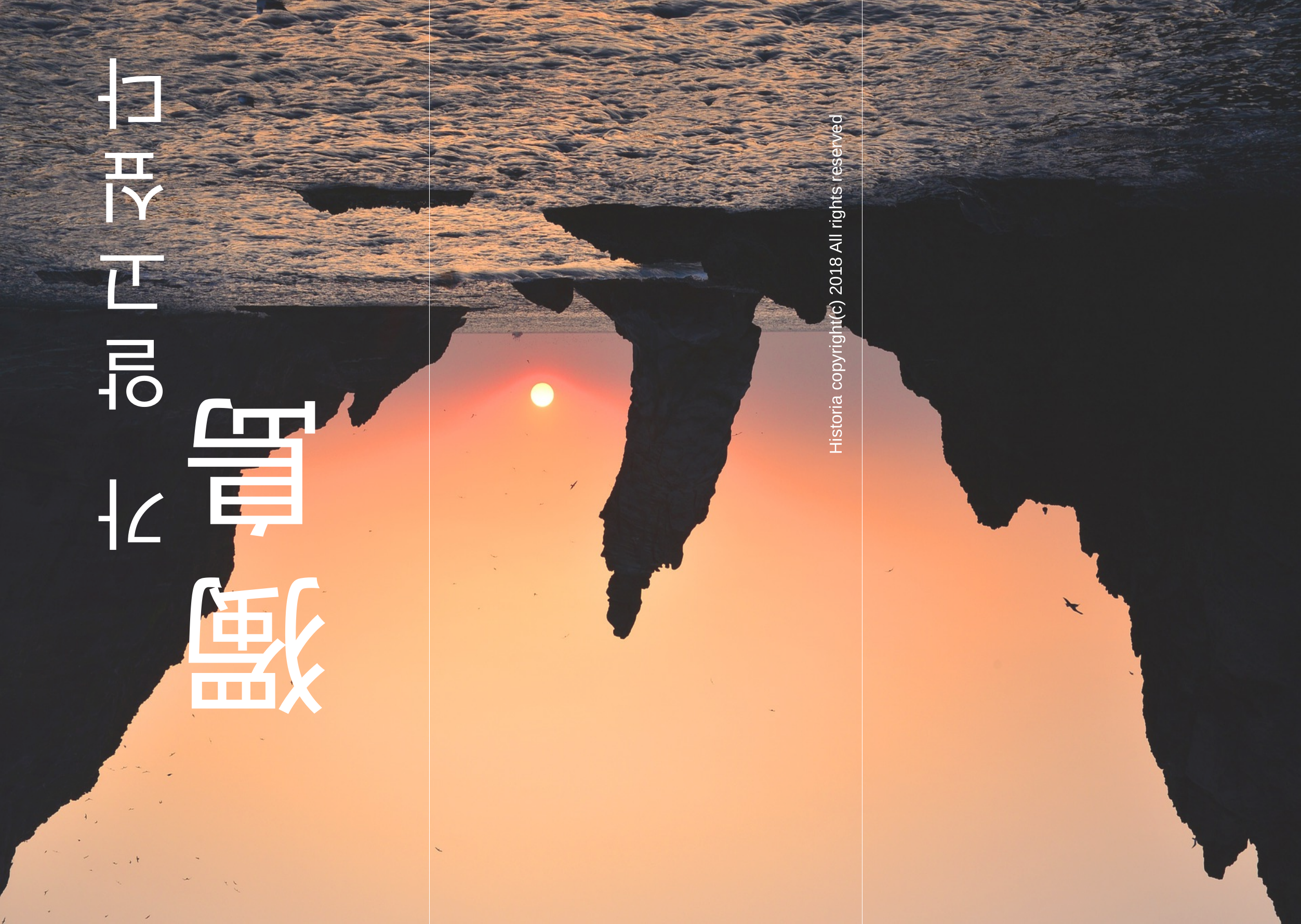

가

알
고
싶
다
Historia copyright(c) 2018 All rights reserved
獨
島